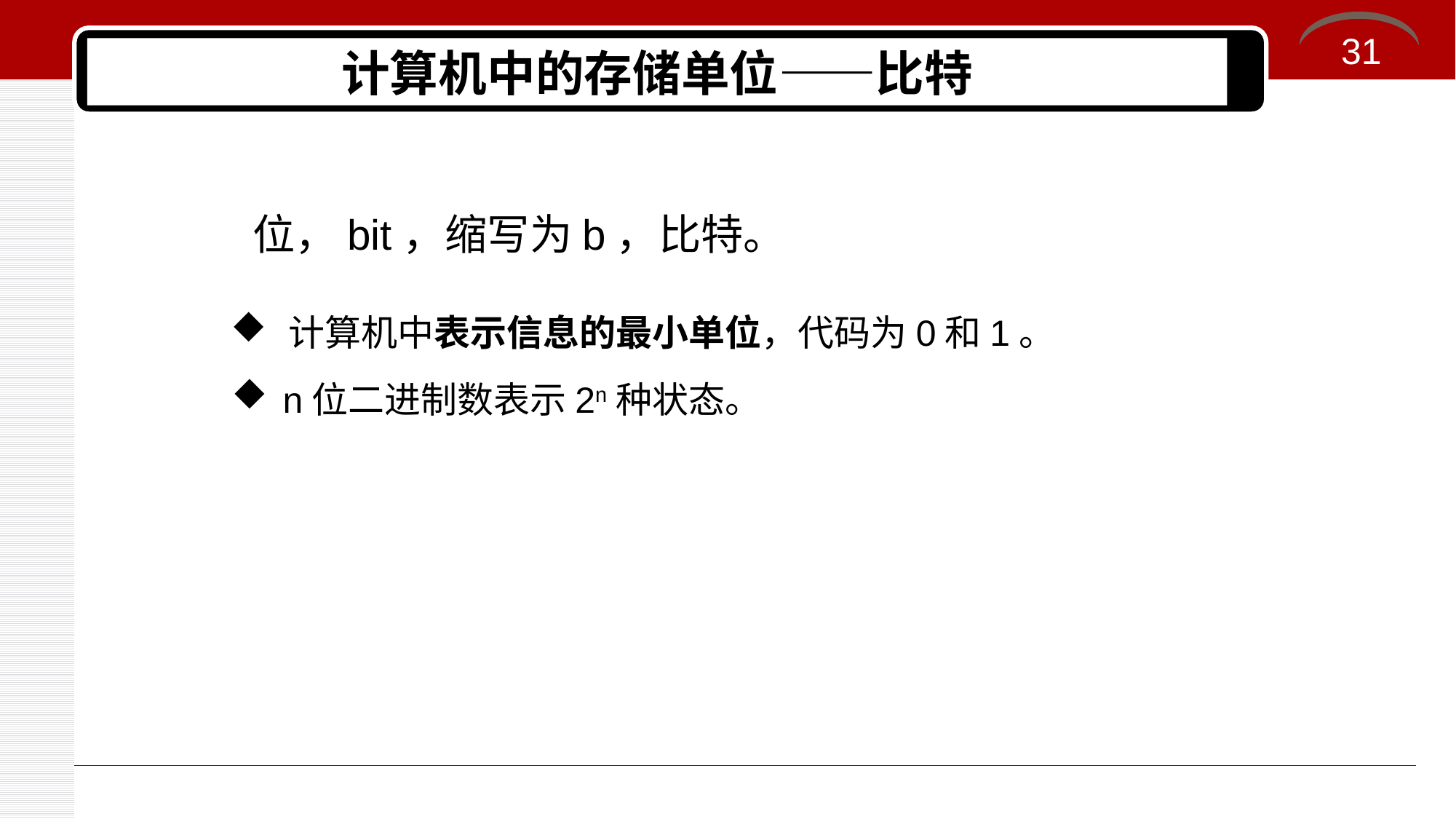

31
# 计算机中的存储单位——比特
位，bit，缩写为b，比特。
 计算机中表示信息的最小单位，代码为0和1。
 n位二进制数表示2n种状态。